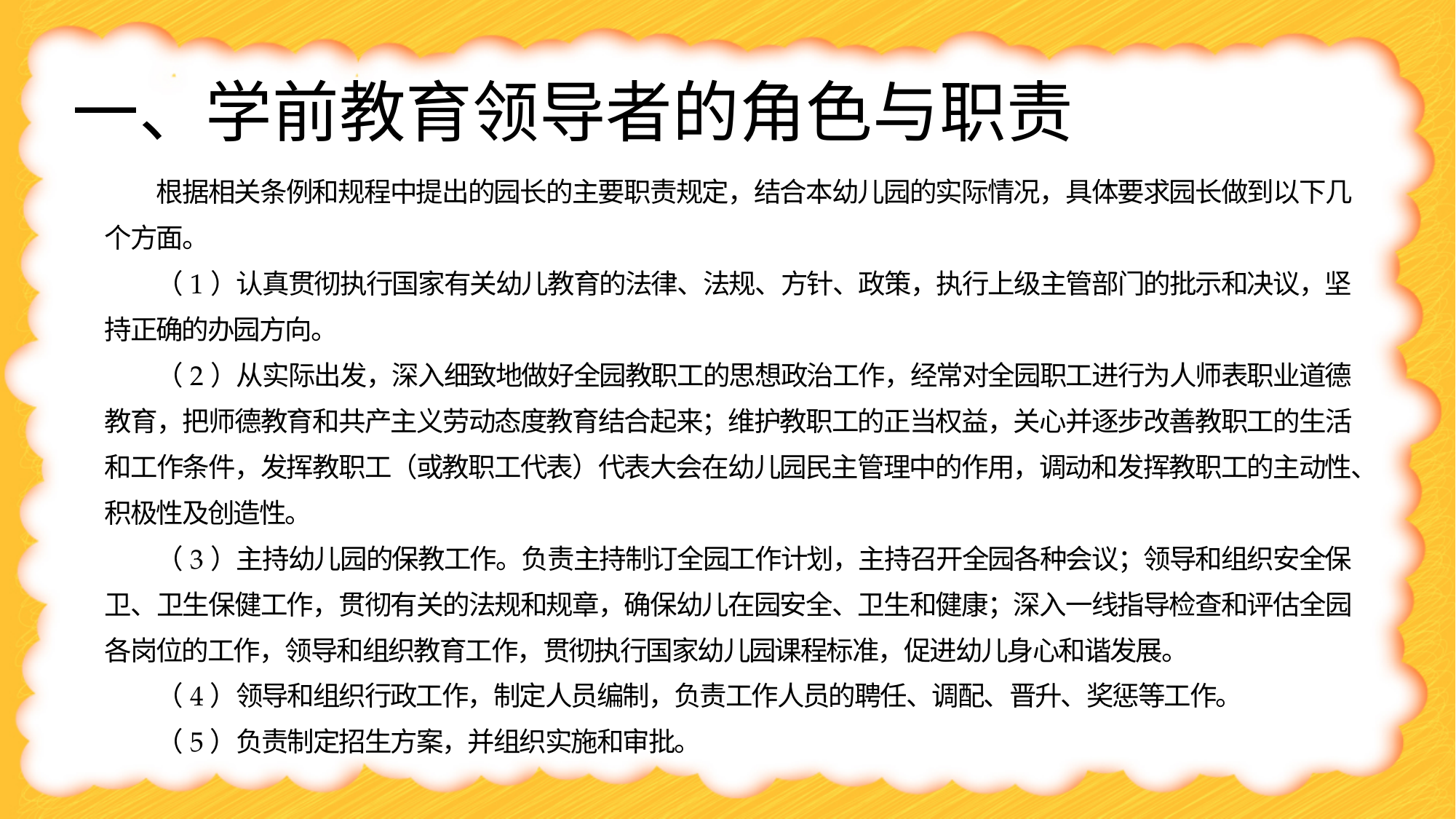

# 一、学前教育领导者的角色与职责
根据相关条例和规程中提出的园长的主要职责规定，结合本幼儿园的实际情况，具体要求园长做到以下几个方面。
（1）认真贯彻执行国家有关幼儿教育的法律、法规、方针、政策，执行上级主管部门的批示和决议，坚持正确的办园方向。
（2）从实际出发，深入细致地做好全园教职工的思想政治工作，经常对全园职工进行为人师表职业道德教育，把师德教育和共产主义劳动态度教育结合起来；维护教职工的正当权益，关心并逐步改善教职工的生活和工作条件，发挥教职工（或教职工代表）代表大会在幼儿园民主管理中的作用，调动和发挥教职工的主动性、积极性及创造性。
（3）主持幼儿园的保教工作。负责主持制订全园工作计划，主持召开全园各种会议；领导和组织安全保卫、卫生保健工作，贯彻有关的法规和规章，确保幼儿在园安全、卫生和健康；深入一线指导检查和评估全园各岗位的工作，领导和组织教育工作，贯彻执行国家幼儿园课程标准，促进幼儿身心和谐发展。
（4）领导和组织行政工作，制定人员编制，负责工作人员的聘任、调配、晋升、奖惩等工作。
（5）负责制定招生方案，并组织实施和审批。